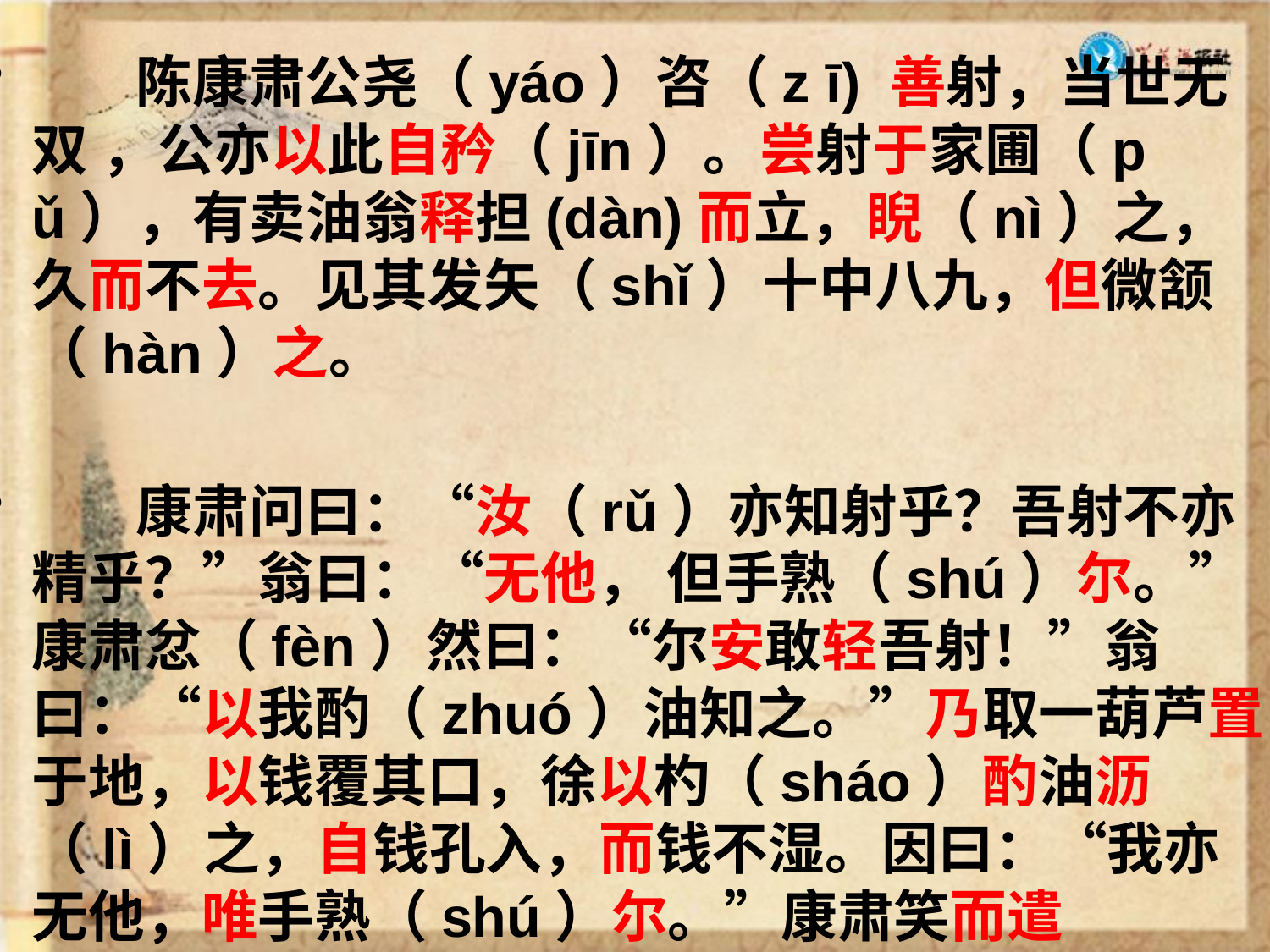

陈康肃公尧（yáo）咨（z ī) 善射，当世无双 ，公亦以此自矜（jīn）。尝射于家圃（pǔ），有卖油翁释担(dàn)而立，睨（nì）之，久而不去。见其发矢（shǐ）十中八九，但微颔（hàn）之。

       康肃问曰：“汝（rǔ）亦知射乎？吾射不亦精乎？”翁曰：“无他， 但手熟（shú）尔。”康肃忿（fèn）然曰：“尔安敢轻吾射！”翁曰：“以我酌（zhuó）油知之。”乃取一葫芦置于地，以钱覆其口，徐以杓（sháo）酌油沥（lì）之，自钱孔入，而钱不湿。因曰：“我亦无他，唯手熟（shú）尔。”康肃笑而遣（qiǎn）之。